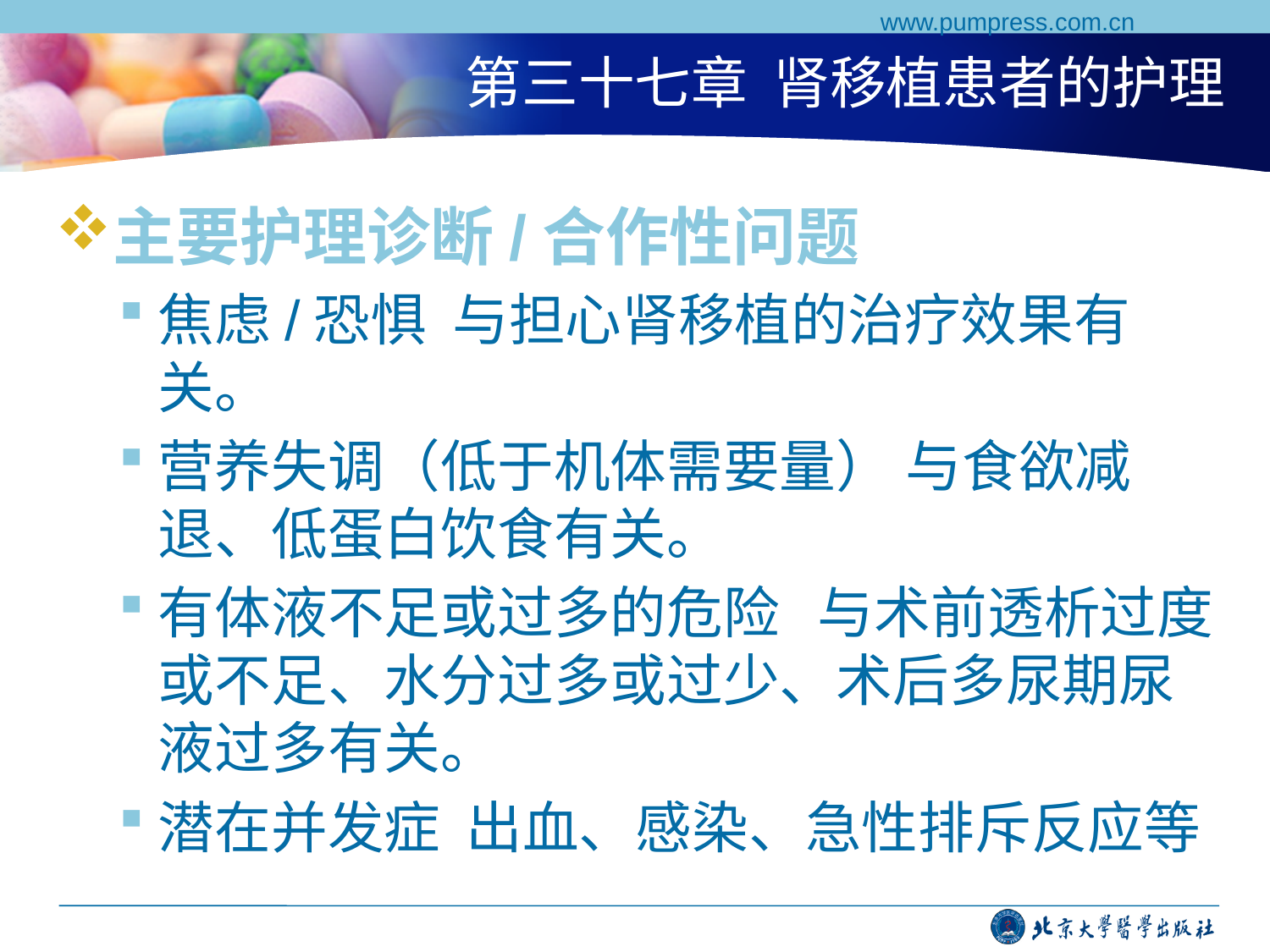

www.pumpress.com.cn
# 第三十七章  肾移植患者的护理
主要护理诊断/合作性问题
焦虑/恐惧  与担心肾移植的治疗效果有关。
营养失调（低于机体需要量） 与食欲减退、低蛋白饮食有关。
有体液不足或过多的危险   与术前透析过度或不足、水分过多或过少、术后多尿期尿液过多有关。
潜在并发症  出血、感染、急性排斥反应等